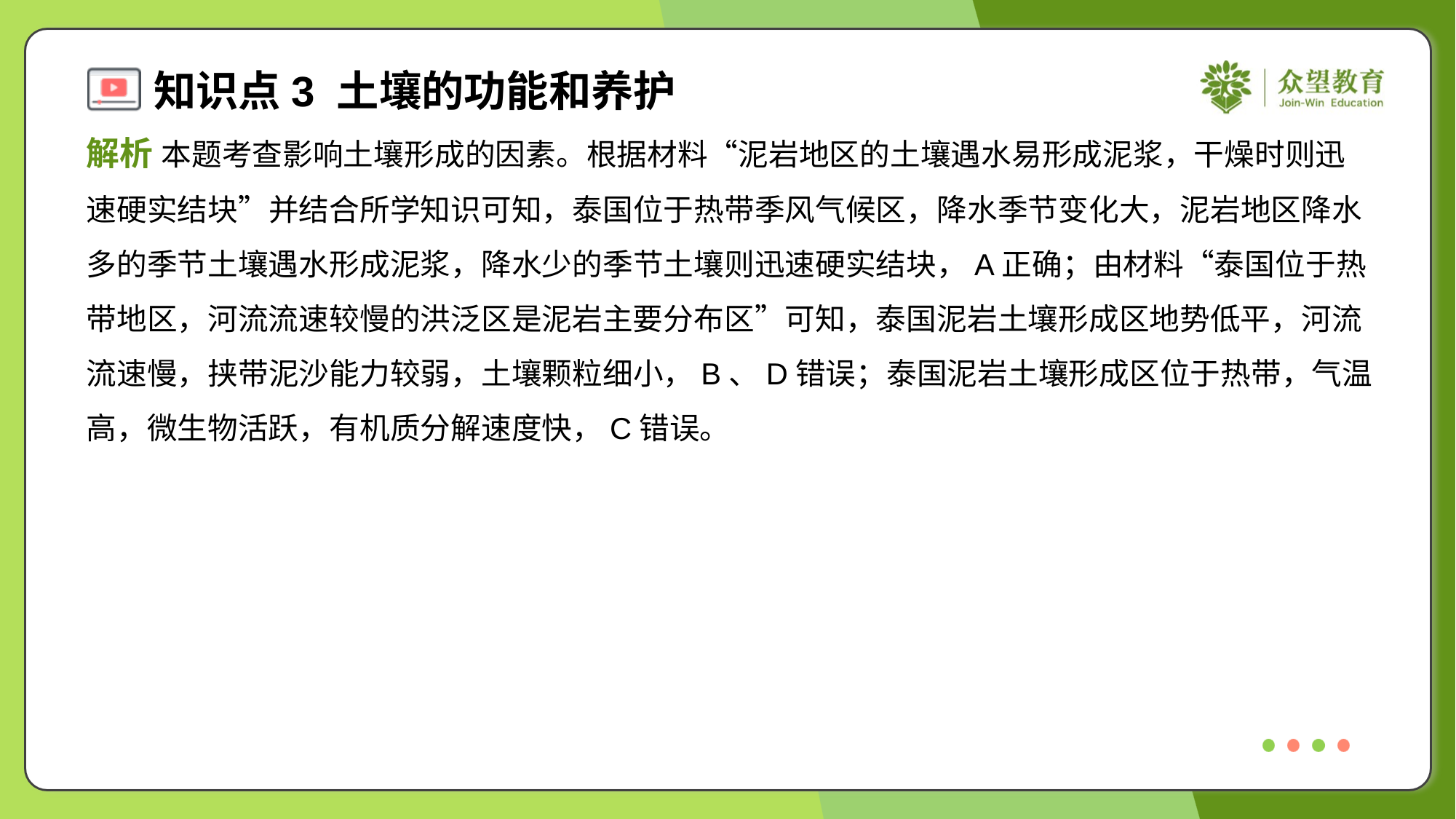

解析 本题考查影响土壤形成的因素。根据材料“泥岩地区的土壤遇水易形成泥浆，干燥时则迅
速硬实结块”并结合所学知识可知，泰国位于热带季风气候区，降水季节变化大，泥岩地区降水
多的季节土壤遇水形成泥浆，降水少的季节土壤则迅速硬实结块，A正确；由材料“泰国位于热
带地区，河流流速较慢的洪泛区是泥岩主要分布区”可知，泰国泥岩土壤形成区地势低平，河流
流速慢，挟带泥沙能力较弱，土壤颗粒细小，B、D错误；泰国泥岩土壤形成区位于热带，气温
高，微生物活跃，有机质分解速度快，C错误。